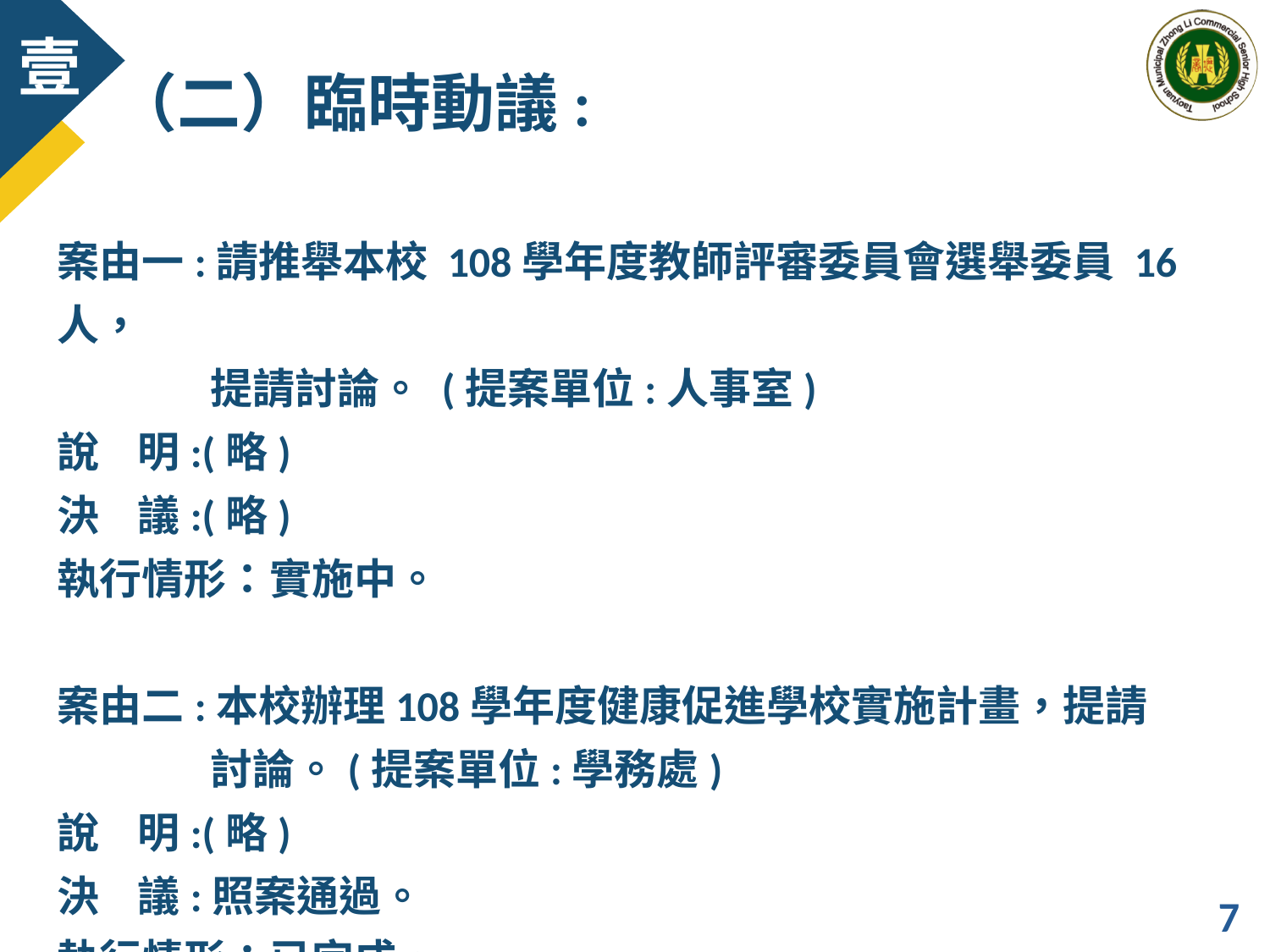

（二）臨時動議:
案由一:請推舉本校 108學年度教師評審委員會選舉委員 16 人，
               提請討論。 (提案單位:人事室)
說    明:(略)
決    議:(略)
執行情形：實施中。

案由二:本校辦理108學年度健康促進學校實施計畫，提請
               討論。(提案單位:學務處)
說    明:(略)
決    議:照案通過。
執行情形：已完成。
7